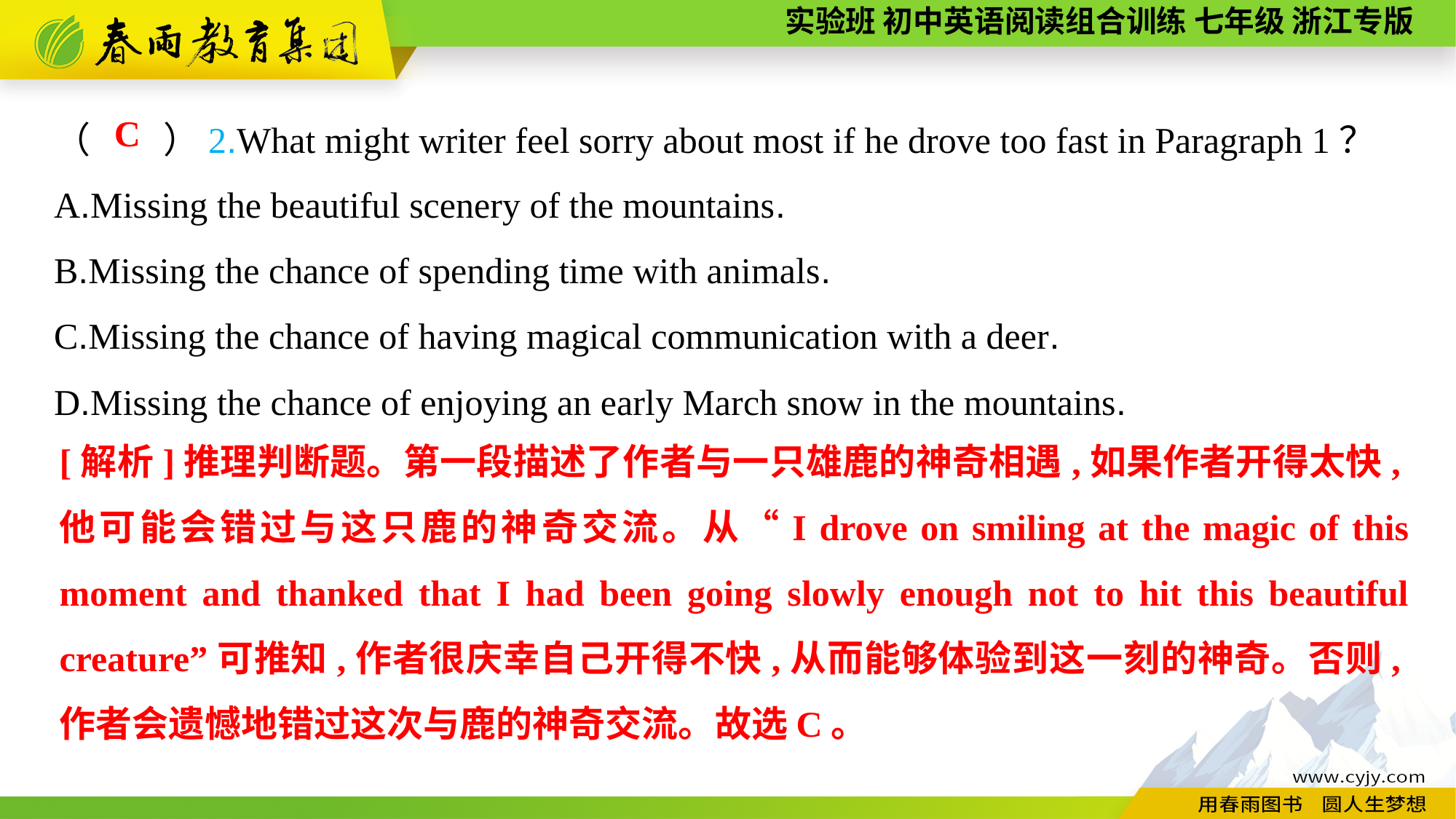

（　　）2.What might writer feel sorry about most if he drove too fast in Paragraph 1？
A.Missing the beautiful scenery of the mountains.
B.Missing the chance of spending time with animals.
C.Missing the chance of having magical communication with a deer.
D.Missing the chance of enjoying an early March snow in the mountains.
C
[解析]推理判断题。第一段描述了作者与一只雄鹿的神奇相遇,如果作者开得太快,他可能会错过与这只鹿的神奇交流。从“I drove on smiling at the magic of this moment and thanked that I had been going slowly enough not to hit this beautiful creature”可推知,作者很庆幸自己开得不快,从而能够体验到这一刻的神奇。否则,作者会遗憾地错过这次与鹿的神奇交流。故选C。